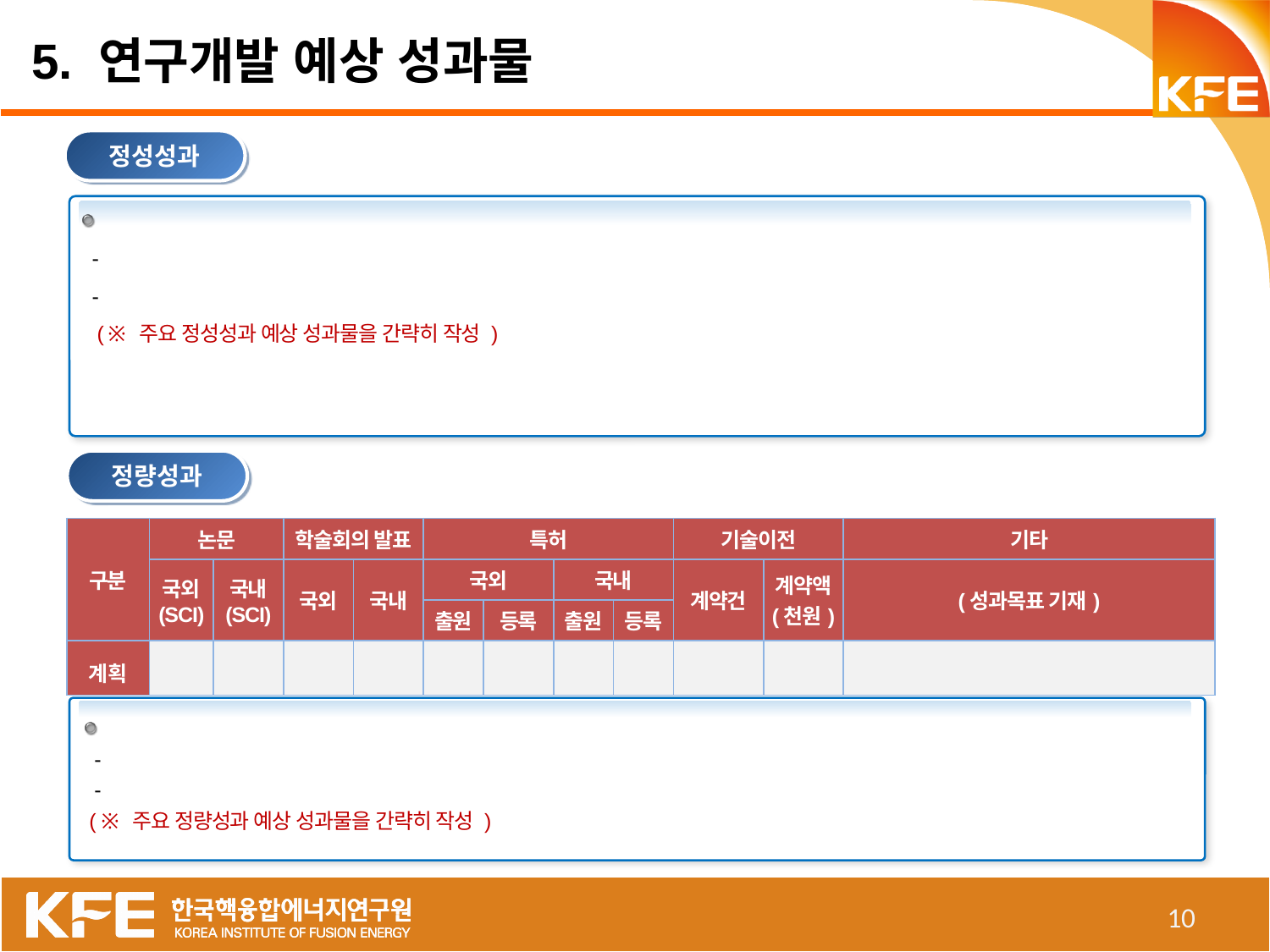

5. 연구개발 예상 성과물
정성성과

  -
  -
   ( ※ 주요 정성성과 예상 성과물을 간략히 작성 )

정량성과
| 구분 | 논문 |  | 학술회의 발표 |  | 특허 |  |  |  | 기술이전 |  | 기타 |
| --- | --- | --- | --- | --- | --- | --- | --- | --- | --- | --- | --- |
|  | 국외 (SCI) | 국내 (SCI) | 국외 | 국내 | 국외 |  | 국내 |  | 계약건 | 계약액 (천원) | (성과목표 기재) |
|  |  |  |  |  | 출원 | 등록 | 출원 | 등록 |  |  |  |
| 계획 |  |  |  |  |  |  |  |  |  |  |  |

  -
  -
 ( ※ 주요 정량성과 예상 성과물을 간략히 작성 )